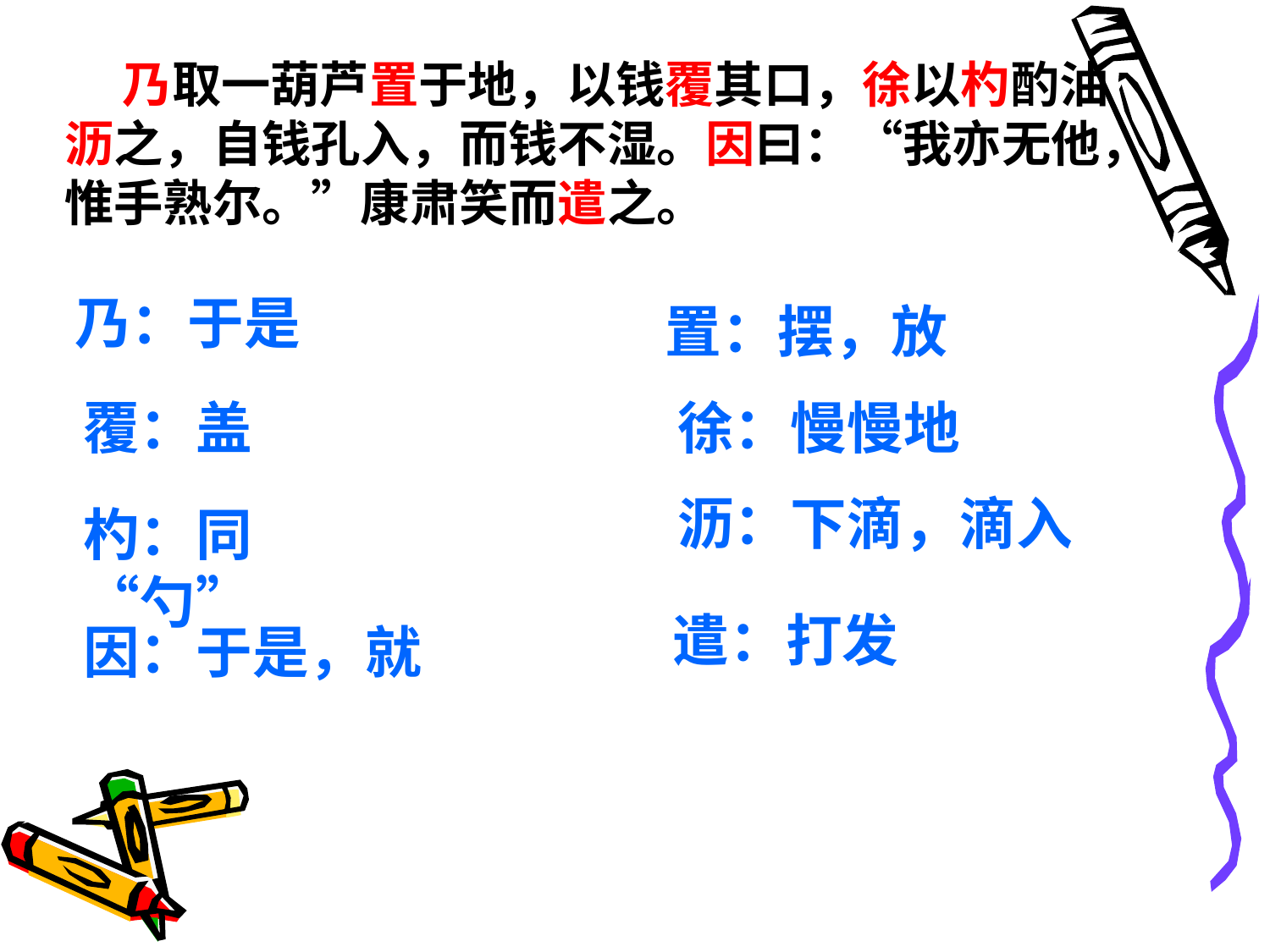

乃取一葫芦置于地，以钱覆其口，徐以杓酌油沥之，自钱孔入，而钱不湿。因曰：“我亦无他，惟手熟尔。”康肃笑而遣之。
乃：于是
置：摆，放
覆：盖
徐：慢慢地
沥：下滴，滴入
杓：同“勺”
遣：打发
因：于是，就